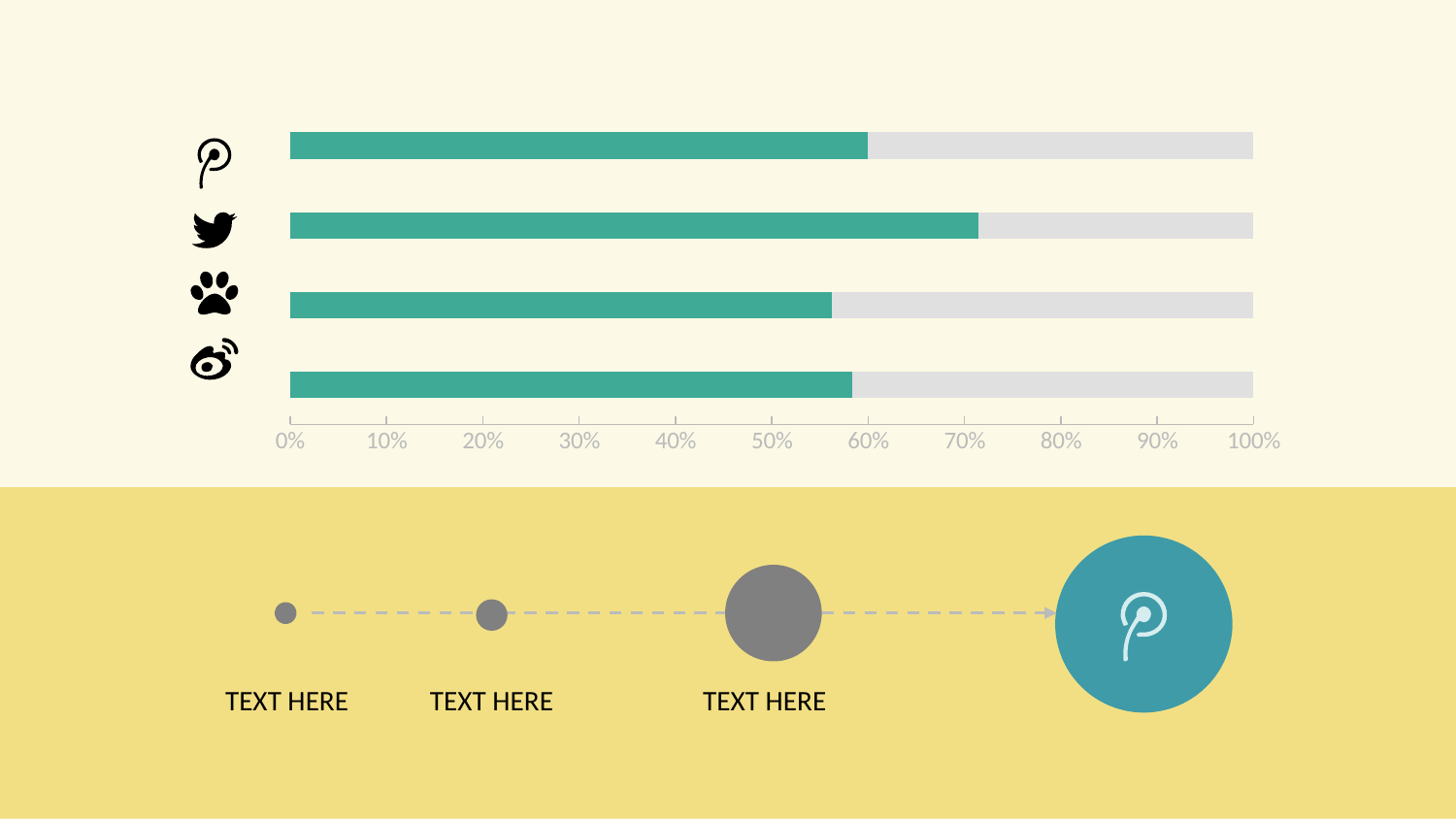

### Chart

| Category | 系列 1 | 系列 2 |
|---|---|---|
| 1月 | 7.0 | 5.0 |
| 2月 | 9.0 | 7.0 |
| 3月 | 15.0 | 6.0 |
| 4月 | 12.0 | 8.0 |

TEXT HERE
TEXT HERE
TEXT HERE